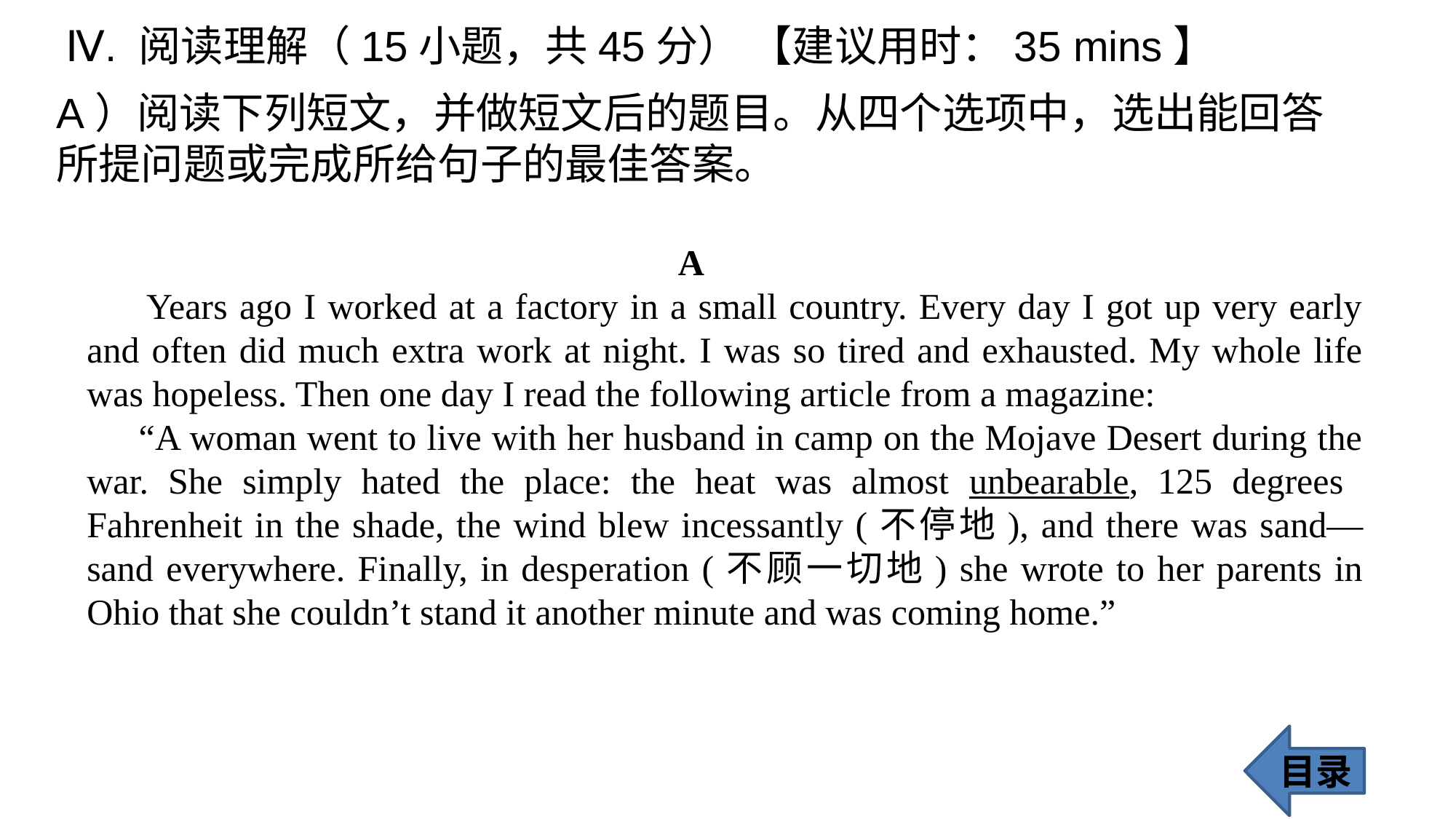

Ⅳ. 阅读理解（15小题，共45分） 【建议用时：35 mins】
A）阅读下列短文，并做短文后的题目。从四个选项中，选出能回答所提问题或完成所给句子的最佳答案。
                                                                 A
     Years ago I worked at a factory in a small country. Every day I got up very early and often did much extra work at night. I was so tired and exhausted. My whole life was hopeless. Then one day I read the following article from a magazine:
     “A woman went to live with her husband in camp on the Mojave Desert during the war. She simply hated the place: the heat was almost unbearable, 125 degrees  Fahrenheit in the shade, the wind blew incessantly (不停地), and there was sand—sand everywhere. Finally, in desperation (不顾一切地) she wrote to her parents in Ohio that she couldn’t stand it another minute and was coming home.”
目录
30